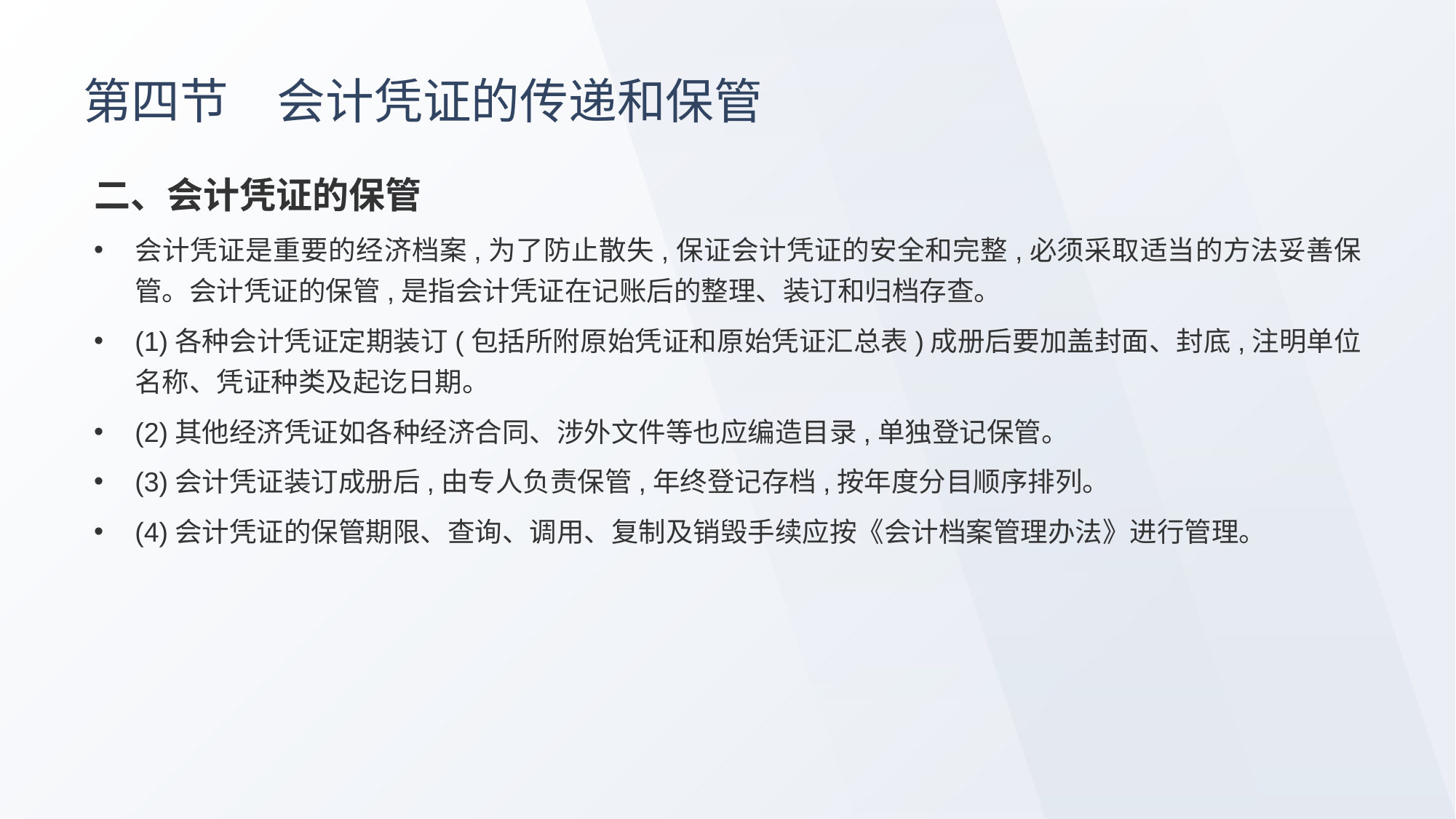

# 第四节　会计凭证的传递和保管
二、会计凭证的保管
会计凭证是重要的经济档案,为了防止散失,保证会计凭证的安全和完整,必须采取适当的方法妥善保管。会计凭证的保管,是指会计凭证在记账后的整理、装订和归档存查。
(1)各种会计凭证定期装订(包括所附原始凭证和原始凭证汇总表)成册后要加盖封面、封底,注明单位名称、凭证种类及起讫日期。
(2)其他经济凭证如各种经济合同、涉外文件等也应编造目录,单独登记保管。
(3)会计凭证装订成册后,由专人负责保管,年终登记存档,按年度分目顺序排列。
(4)会计凭证的保管期限、查询、调用、复制及销毁手续应按《会计档案管理办法》进行管理。